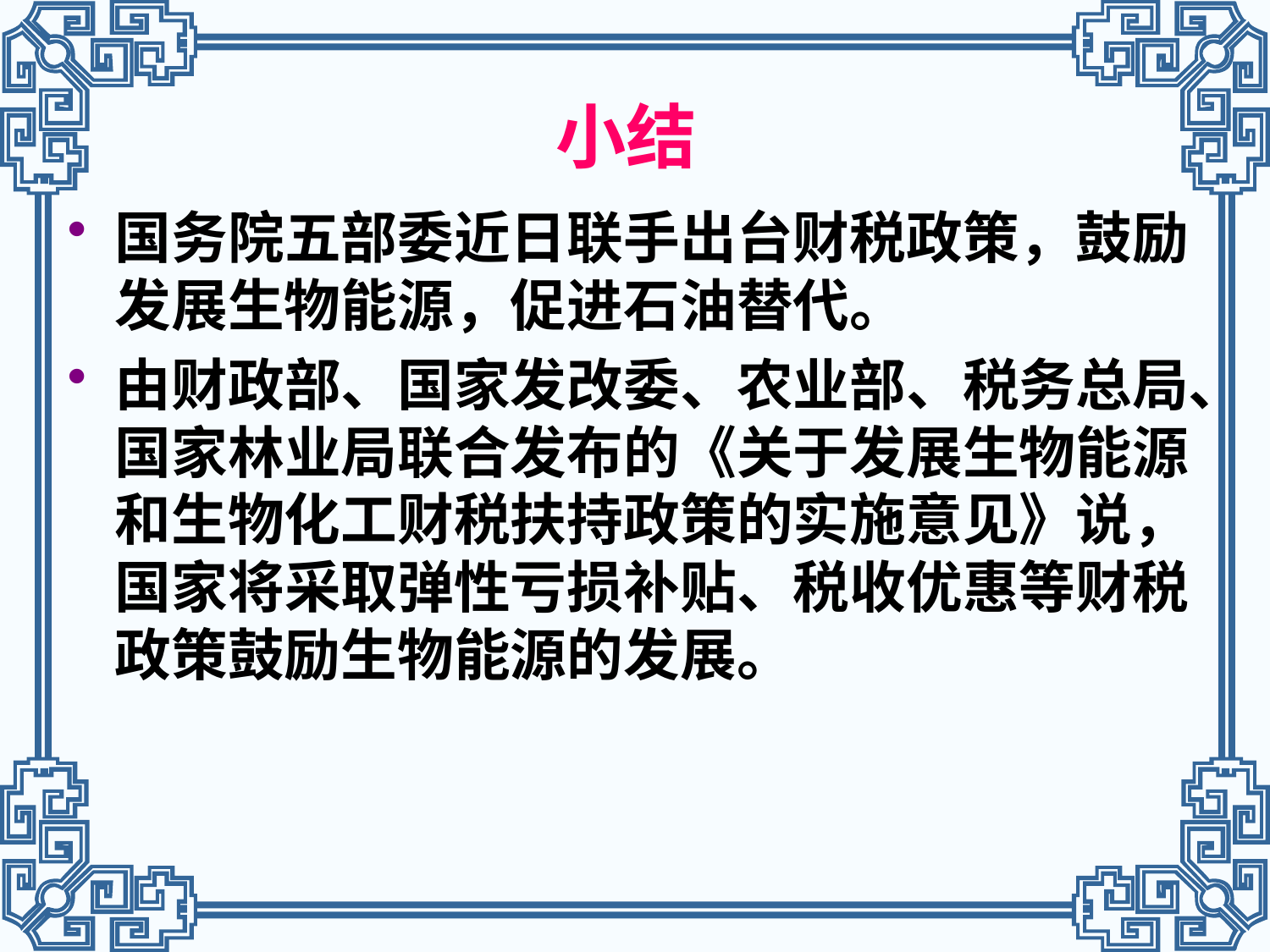

# 小结
国务院五部委近日联手出台财税政策，鼓励发展生物能源，促进石油替代。
由财政部、国家发改委、农业部、税务总局、国家林业局联合发布的《关于发展生物能源和生物化工财税扶持政策的实施意见》说，国家将采取弹性亏损补贴、税收优惠等财税政策鼓励生物能源的发展。